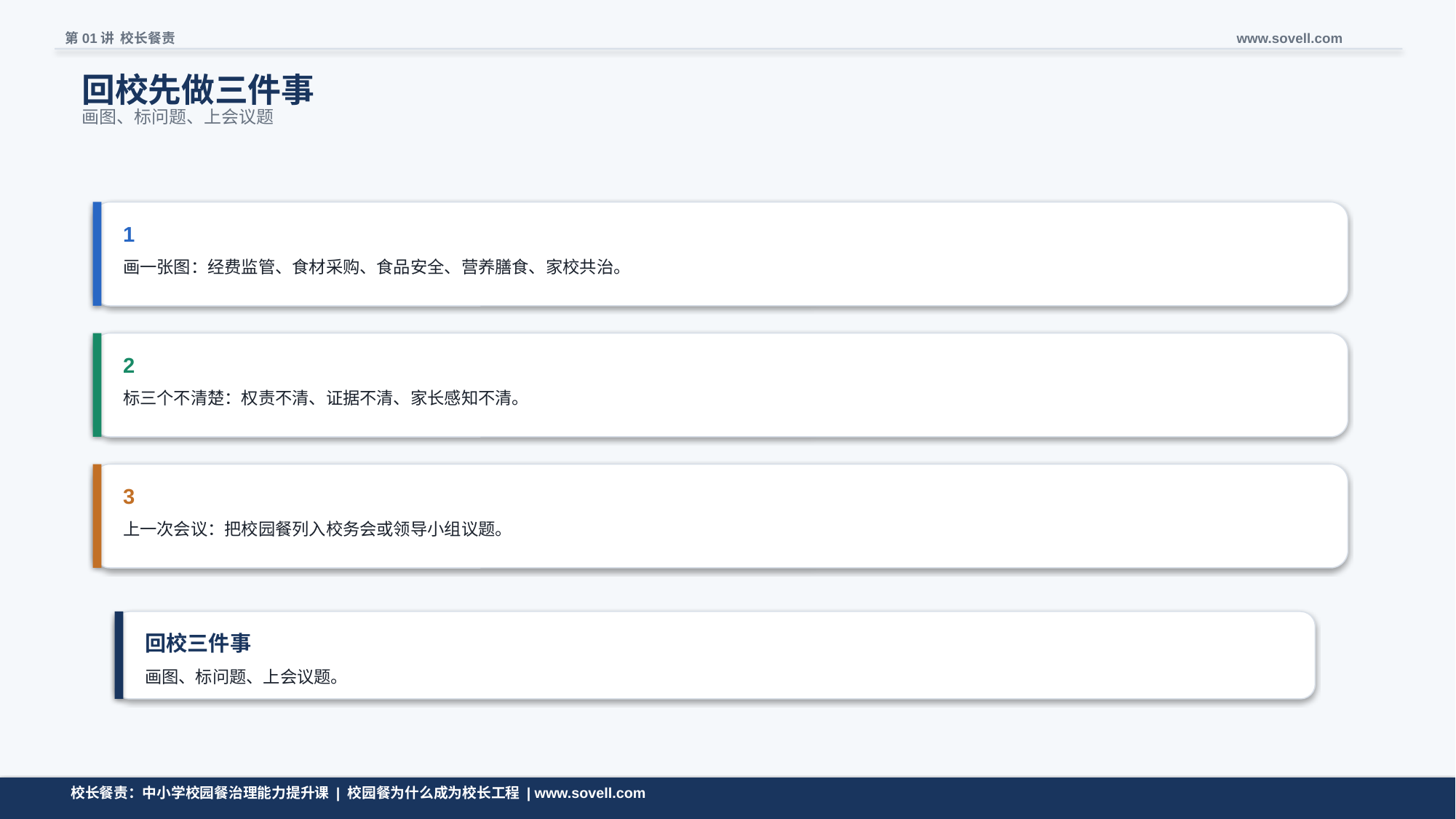

第01讲  校长餐责
www.sovell.com

回校先做三件事
画图、标问题、上会议题

1
画一张图：经费监管、食材采购、食品安全、营养膳食、家校共治。

2
标三个不清楚：权责不清、证据不清、家长感知不清。

3
上一次会议：把校园餐列入校务会或领导小组议题。

回校三件事
画图、标问题、上会议题。

动作要小，但要能立刻开工。
校长餐责：中小学校园餐治理能力提升课 | 校园餐为什么成为校长工程 | www.sovell.com